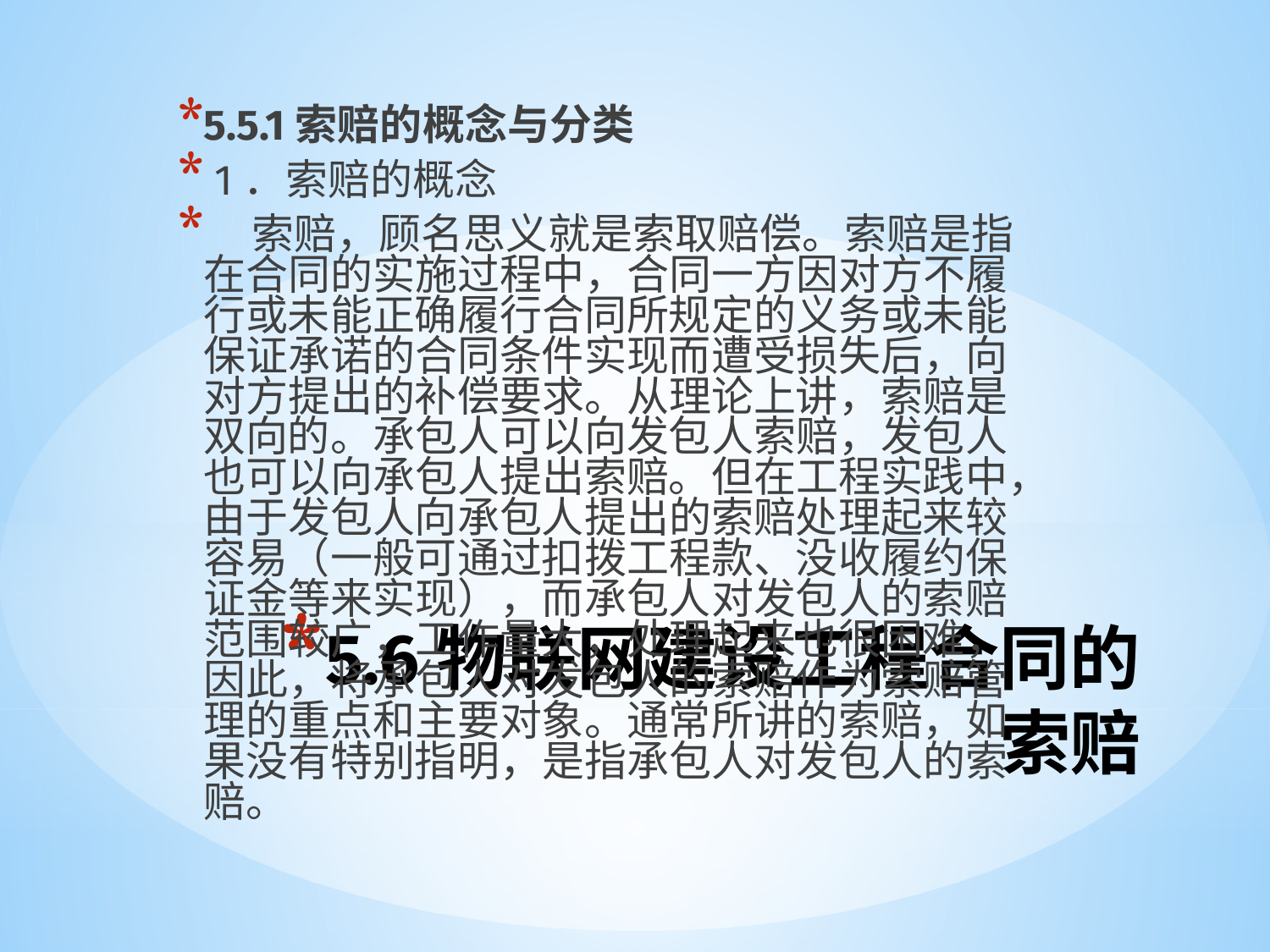

5.5.1索赔的概念与分类
 1．索赔的概念
    索赔，顾名思义就是索取赔偿。索赔是指在合同的实施过程中，合同一方因对方不履行或未能正确履行合同所规定的义务或未能保证承诺的合同条件实现而遭受损失后，向对方提出的补偿要求。从理论上讲，索赔是双向的。承包人可以向发包人索赔，发包人也可以向承包人提出索赔。但在工程实践中，由于发包人向承包人提出的索赔处理起来较容易（一般可通过扣拨工程款、没收履约保证金等来实现），而承包人对发包人的索赔范围较广，工作量大，处理起来也很困难，因此，将承包人对发包人的索赔作为索赔管理的重点和主要对象。通常所讲的索赔，如果没有特别指明，是指承包人对发包人的索赔。
# 5.6物联网建设工程合同的索赔